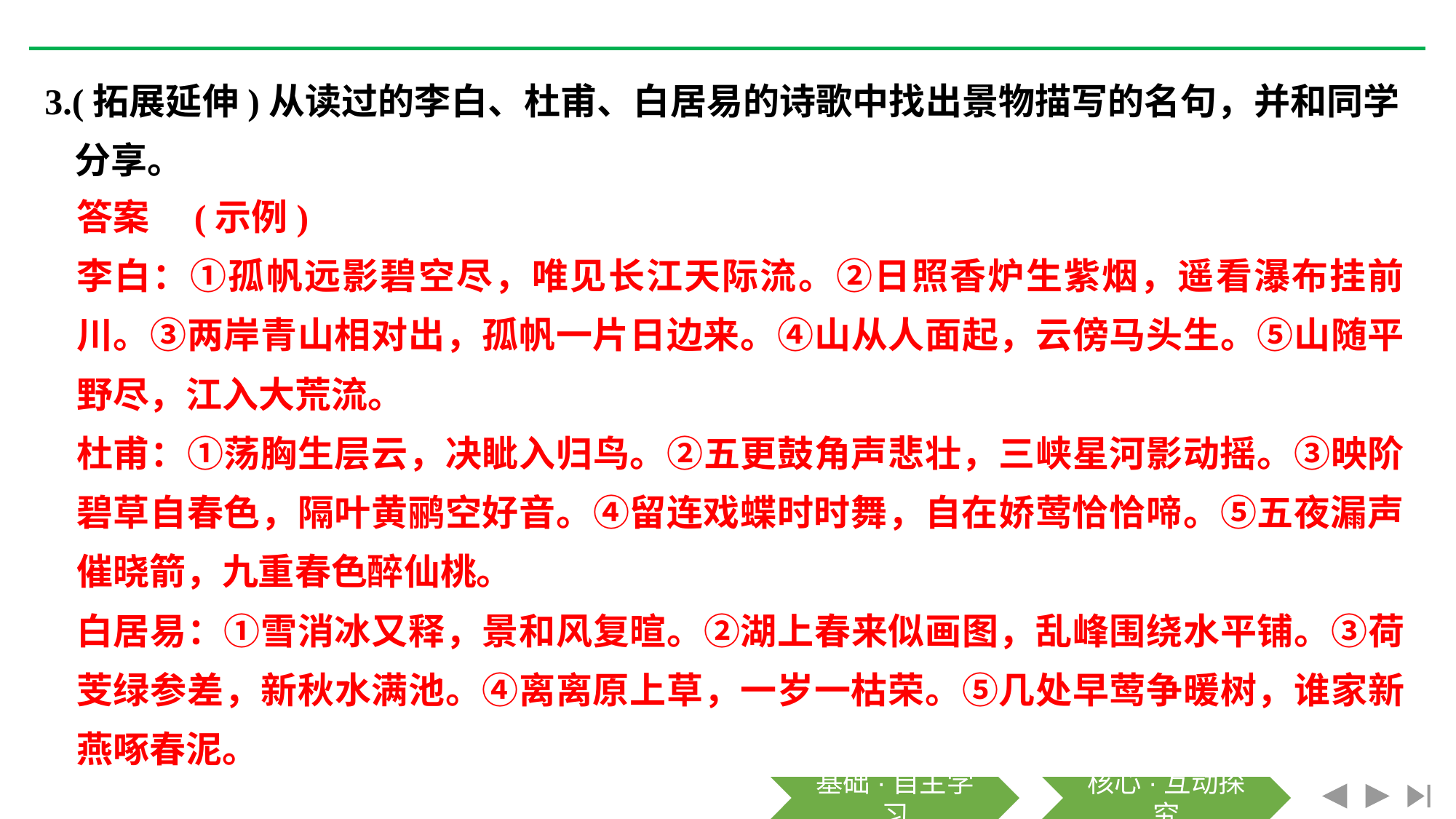

3.(拓展延伸)从读过的李白、杜甫、白居易的诗歌中找出景物描写的名句，并和同学分享。
答案　(示例)
李白：①孤帆远影碧空尽，唯见长江天际流。②日照香炉生紫烟，遥看瀑布挂前川。③两岸青山相对出，孤帆一片日边来。④山从人面起，云傍马头生。⑤山随平野尽，江入大荒流。
杜甫：①荡胸生层云，决眦入归鸟。②五更鼓角声悲壮，三峡星河影动摇。③映阶碧草自春色，隔叶黄鹂空好音。④留连戏蝶时时舞，自在娇莺恰恰啼。⑤五夜漏声催晓箭，九重春色醉仙桃。
白居易：①雪消冰又释，景和风复暄。②湖上春来似画图，乱峰围绕水平铺。③荷芰绿参差，新秋水满池。④离离原上草，一岁一枯荣。⑤几处早莺争暖树，谁家新燕啄春泥。